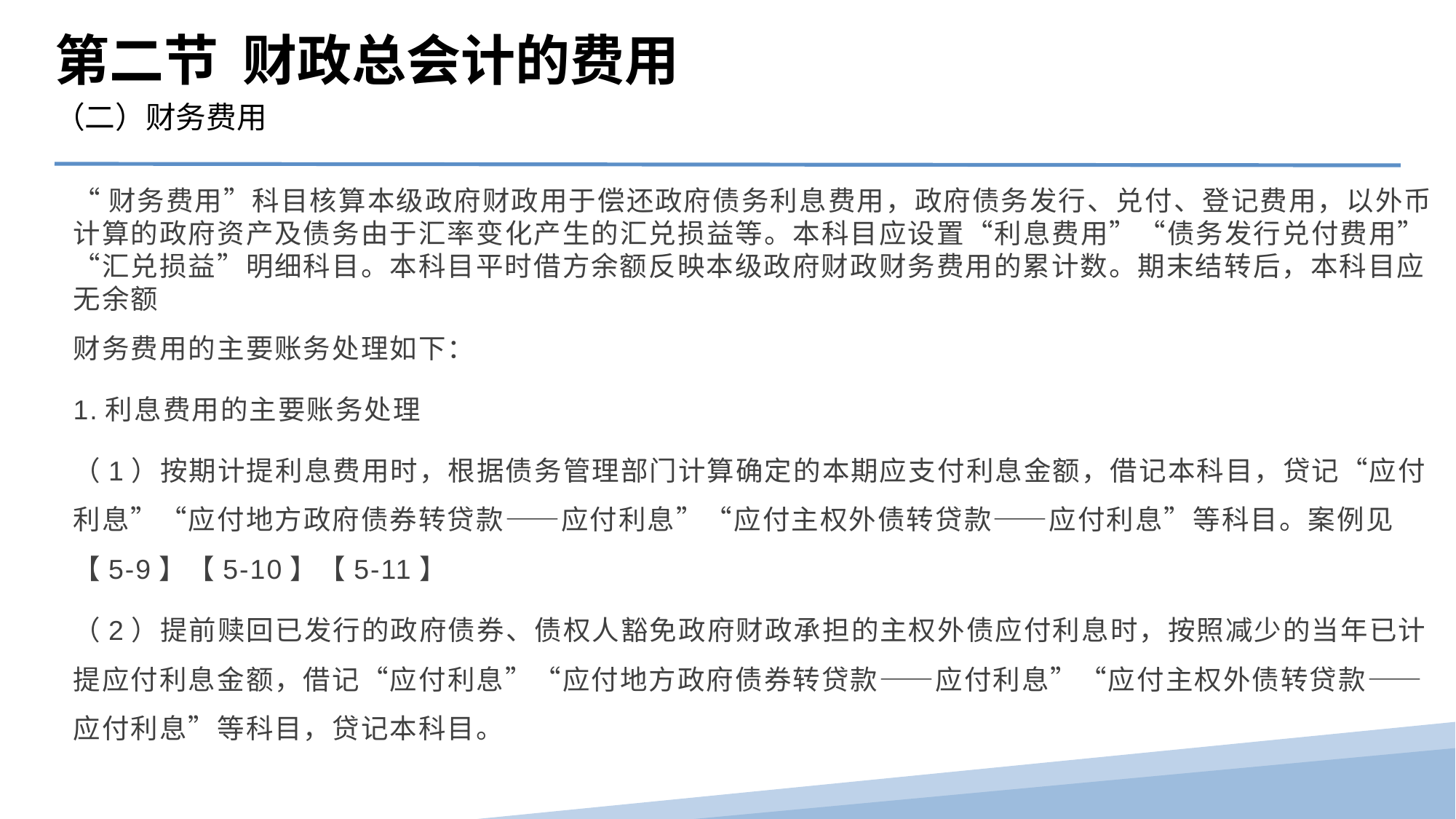

第二节  财政总会计的费用
（二）财务费用
“财务费用”科目核算本级政府财政用于偿还政府债务利息费用，政府债务发行、兑付、登记费用，以外币计算的政府资产及债务由于汇率变化产生的汇兑损益等。本科目应设置“利息费用”“债务发行兑付费用”“汇兑损益”明细科目。本科目平时借方余额反映本级政府财政财务费用的累计数。期末结转后，本科目应无余额
财务费用的主要账务处理如下：
1.利息费用的主要账务处理
（1）按期计提利息费用时，根据债务管理部门计算确定的本期应支付利息金额，借记本科目，贷记“应付利息”“应付地方政府债券转贷款——应付利息”“应付主权外债转贷款——应付利息”等科目。案例见【5-9】【5-10】【5-11】
（2）提前赎回已发行的政府债券、债权人豁免政府财政承担的主权外债应付利息时，按照减少的当年已计提应付利息金额，借记“应付利息”“应付地方政府债券转贷款——应付利息”“应付主权外债转贷款——应付利息”等科目，贷记本科目。